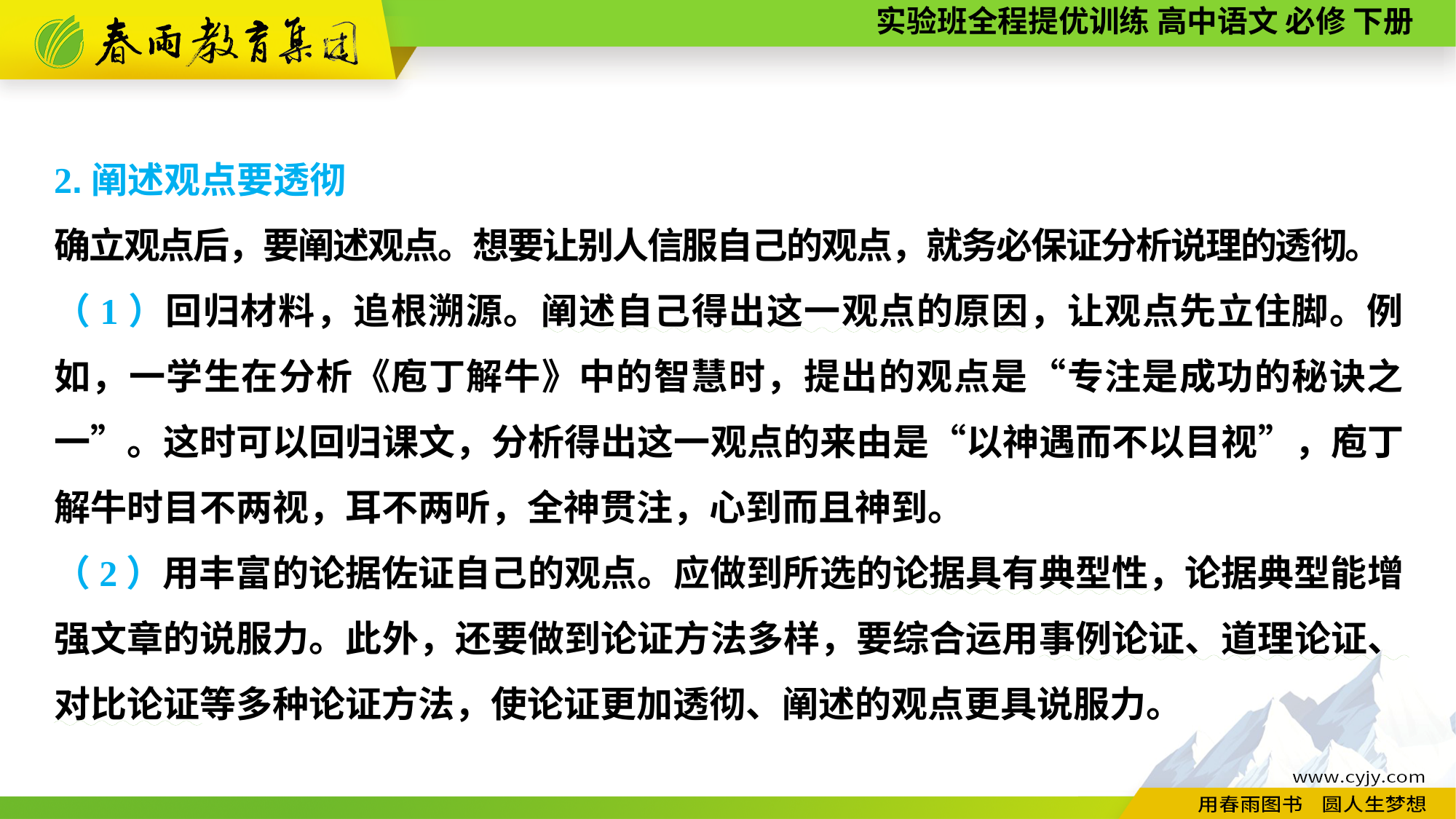

2.阐述观点要透彻
确立观点后，要阐述观点。想要让别人信服自己的观点，就务必保证分析说理的透彻。
（1）回归材料，追根溯源。阐述自己得出这一观点的原因，让观点先立住脚。例如，一学生在分析《庖丁解牛》中的智慧时，提出的观点是“专注是成功的秘诀之一”。这时可以回归课文，分析得出这一观点的来由是“以神遇而不以目视”，庖丁解牛时目不两视，耳不两听，全神贯注，心到而且神到。
（2）用丰富的论据佐证自己的观点。应做到所选的论据具有典型性，论据典型能增强文章的说服力。此外，还要做到论证方法多样，要综合运用事例论证、道理论证、对比论证等多种论证方法，使论证更加透彻、阐述的观点更具说服力。